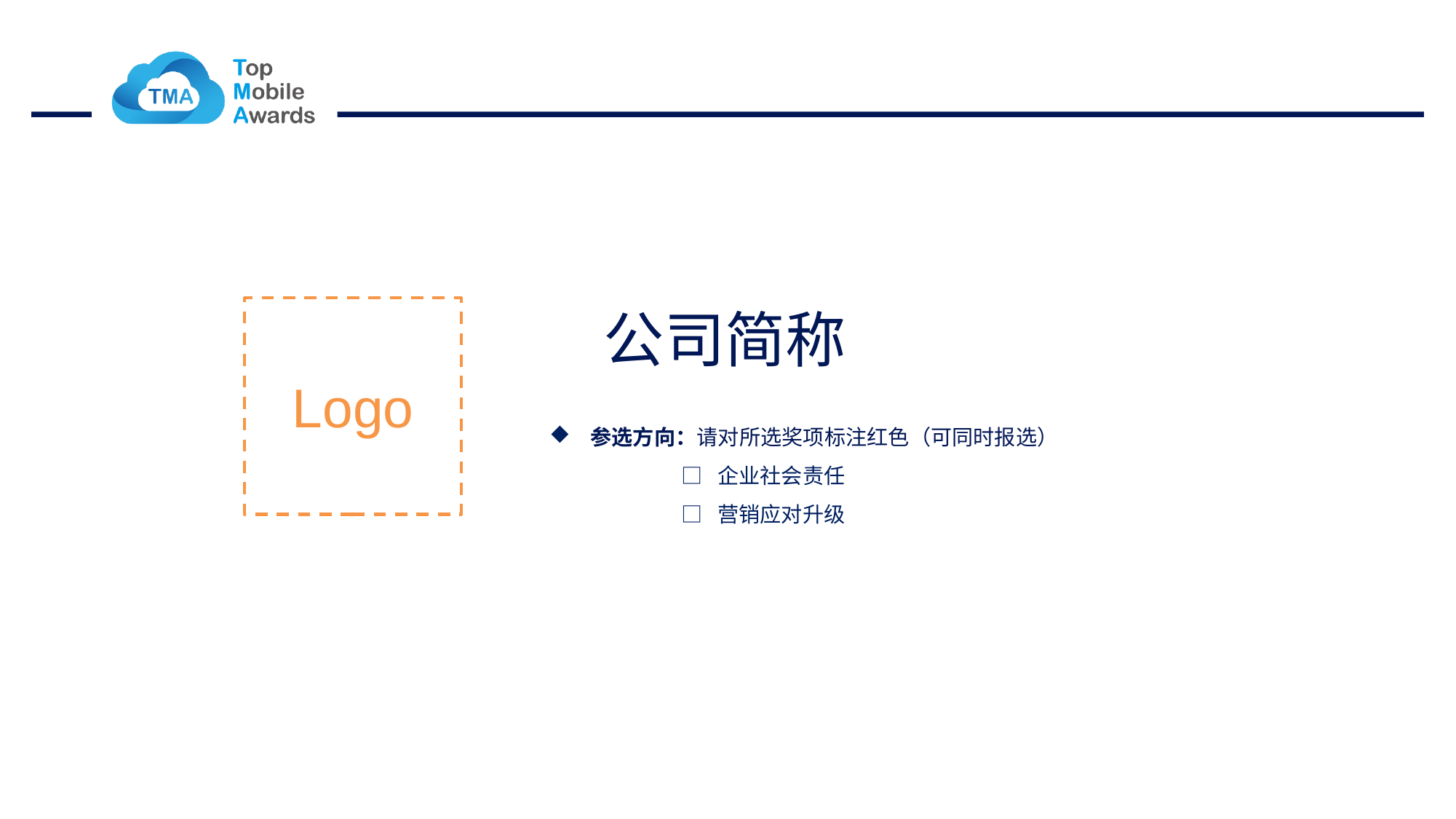

公司简称
Logo
参选方向：请对所选奖项标注红色（可同时报选）
                            □  企业社会责任
                            □  营销应对升级